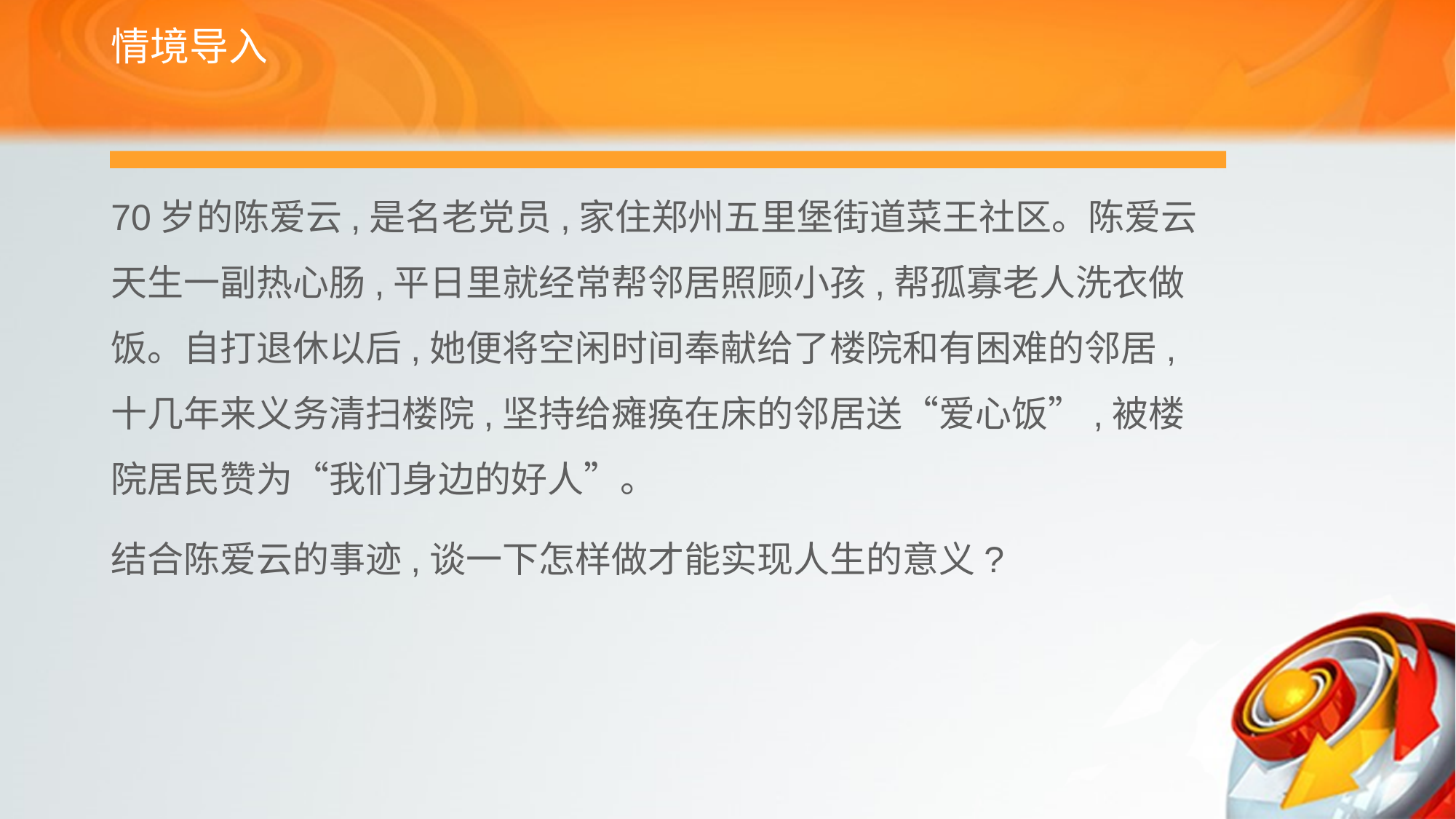

# 情境导入
70岁的陈爱云,是名老党员,家住郑州五里堡街道菜王社区。陈爱云天生一副热心肠,平日里就经常帮邻居照顾小孩,帮孤寡老人洗衣做饭。自打退休以后,她便将空闲时间奉献给了楼院和有困难的邻居,十几年来义务清扫楼院,坚持给瘫痪在床的邻居送“爱心饭”,被楼院居民赞为“我们身边的好人”。
结合陈爱云的事迹,谈一下怎样做才能实现人生的意义?